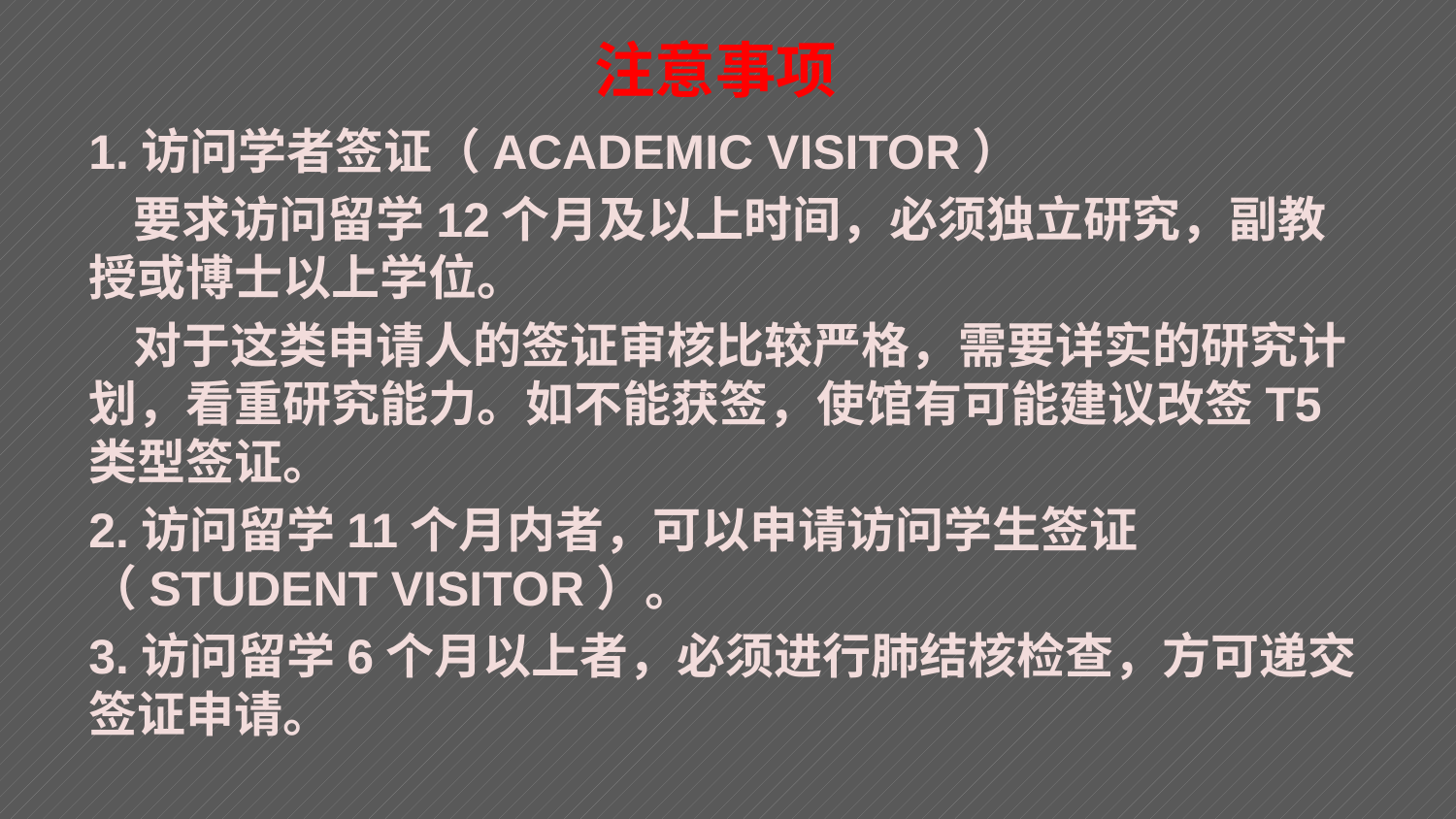

# 注意事项
1.访问学者签证（ACADEMIC VISITOR）
   要求访问留学12个月及以上时间，必须独立研究，副教    授或博士以上学位。
   对于这类申请人的签证审核比较严格，需要详实的研究计划，看重研究能力。如不能获签，使馆有可能建议改签T5类型签证。
2.访问留学11个月内者，可以申请访问学生签证（STUDENT VISITOR）。
3.访问留学6个月以上者，必须进行肺结核检查，方可递交签证申请。